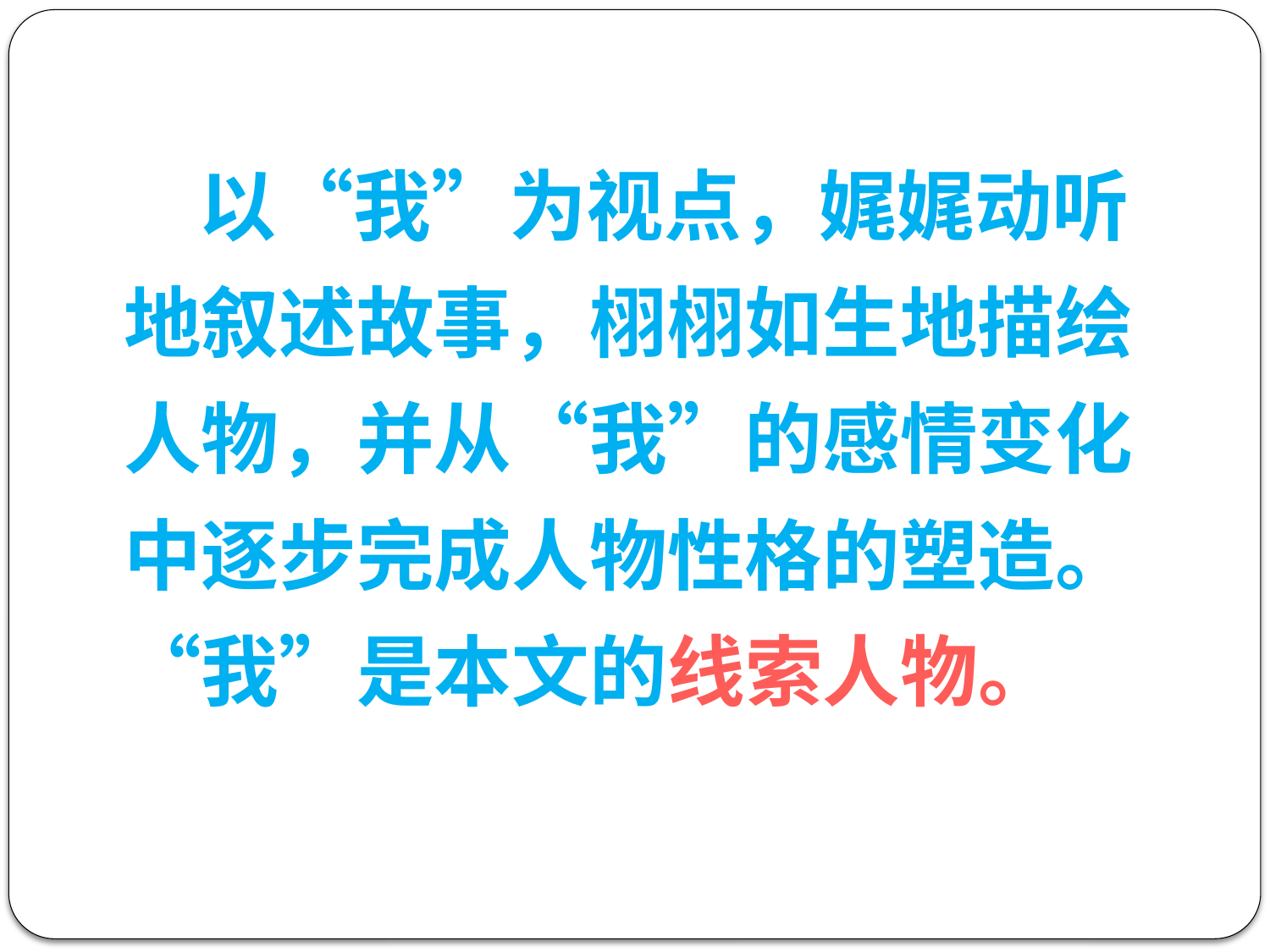

以“我”为视点，娓娓动听地叙述故事，栩栩如生地描绘人物，并从“我”的感情变化中逐步完成人物性格的塑造。“我”是本文的线索人物。